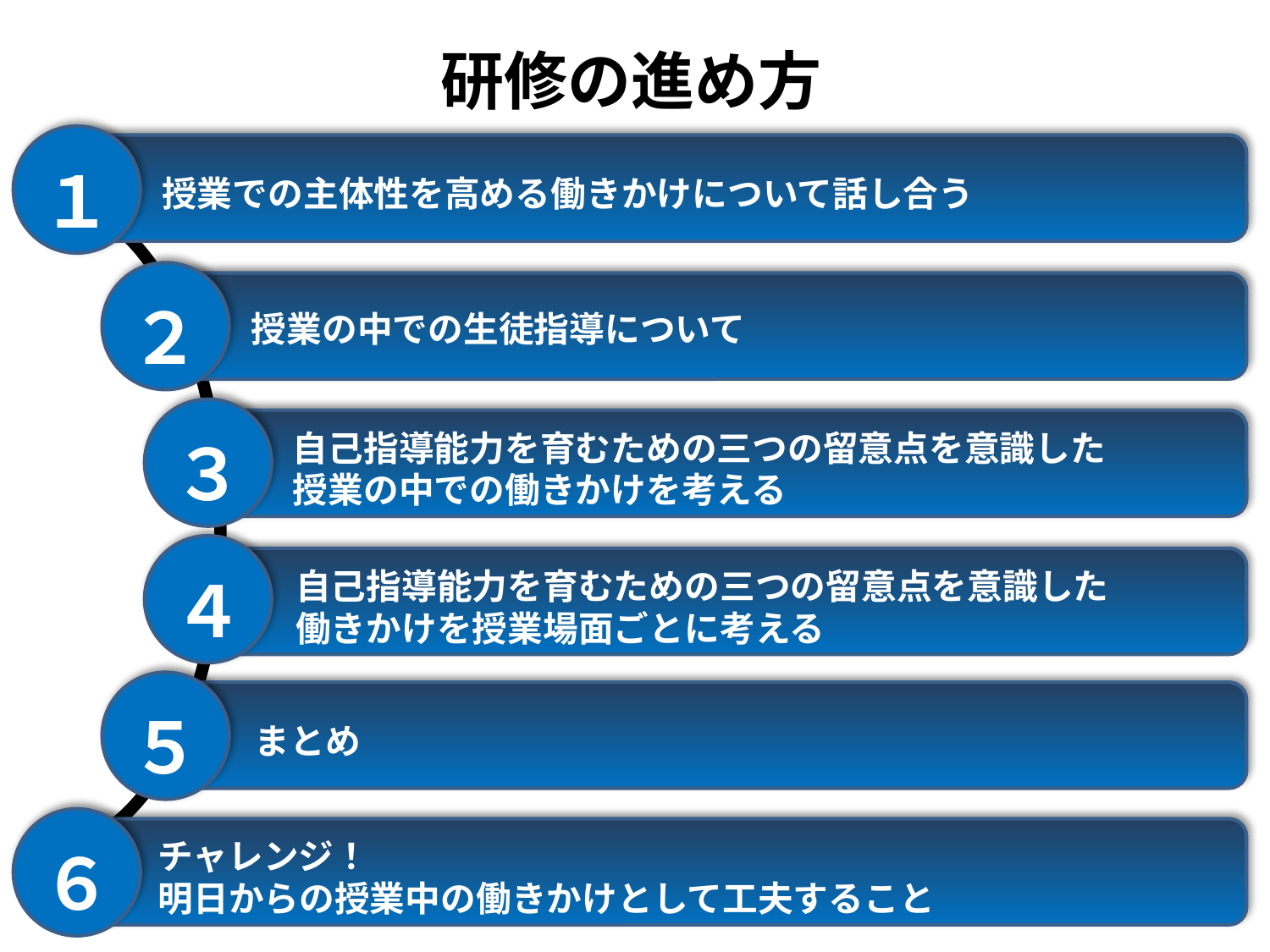

# 研修の進め方
１
　　  授業での主体性を高める働きかけについて話し合う

２
　　  授業の中での生徒指導について
３
　　  自己指導能力を育むための三つの留意点を意識した
　　  授業の中での働きかけを考える
４
　　  自己指導能力を育むための三つの留意点を意識した
　　  働きかけを授業場面ごとに考える
５
　　   まとめ
６
　　  チャレンジ！
　　  明日からの授業中の働きかけとして工夫すること